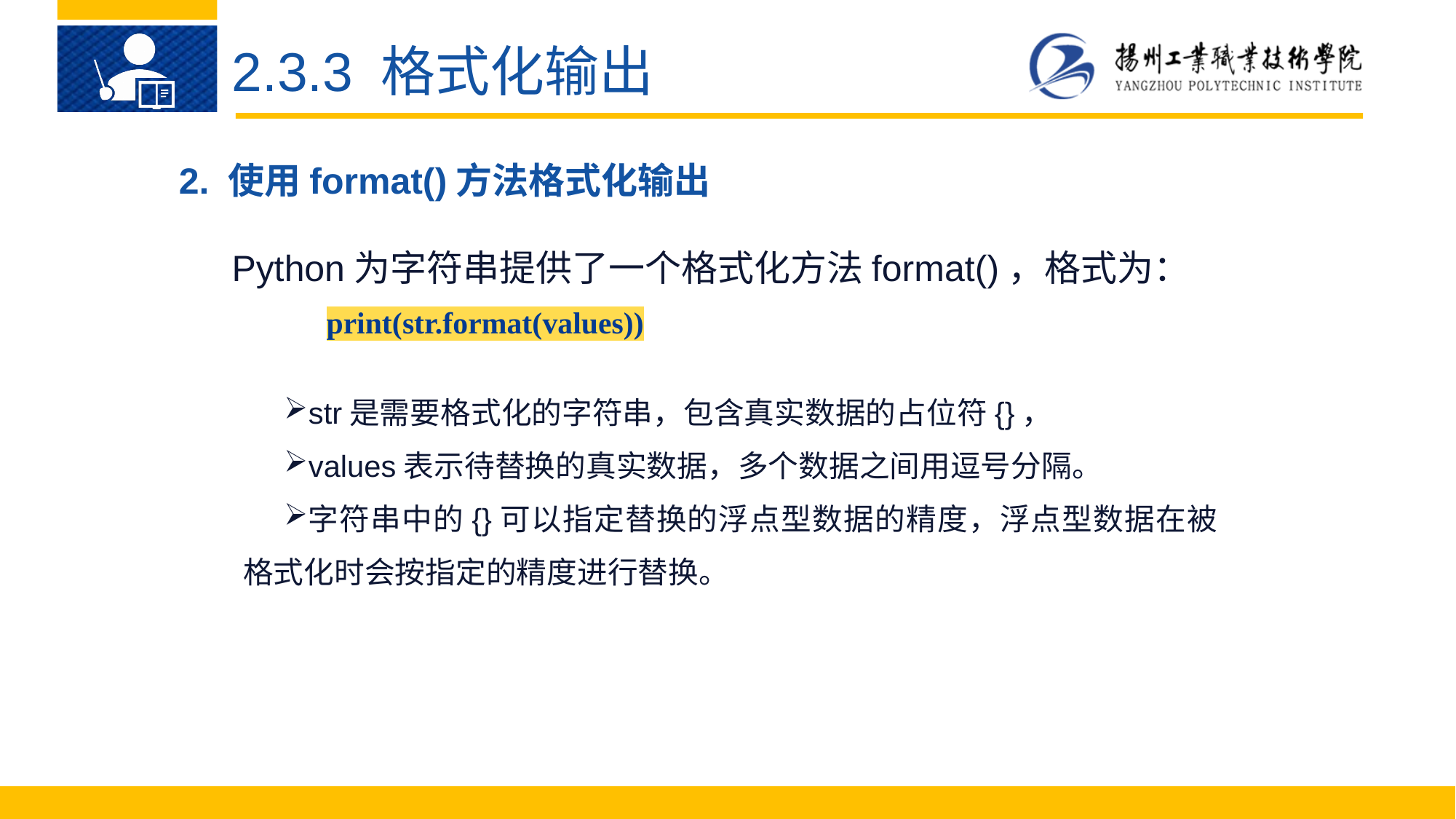

2.3.3 格式化输出
2. 使用format()方法格式化输出
Python为字符串提供了一个格式化方法format()，格式为：

print(str.format(values))
str是需要格式化的字符串，包含真实数据的占位符{}，
values表示待替换的真实数据，多个数据之间用逗号分隔。
字符串中的{}可以指定替换的浮点型数据的精度，浮点型数据在被格式化时会按指定的精度进行替换。